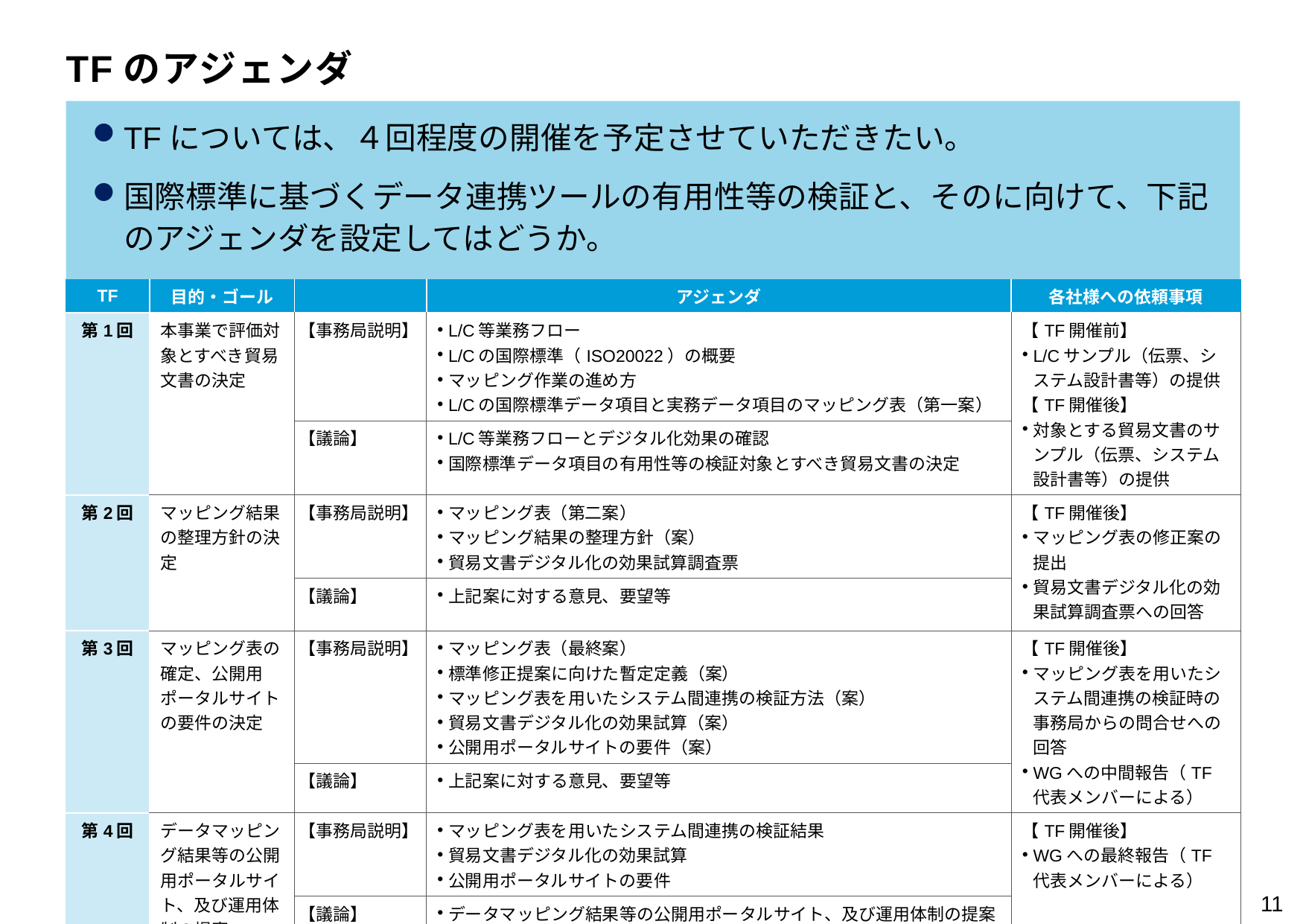

TFのアジェンダ
TFについては、４回程度の開催を予定させていただきたい。
国際標準に基づくデータ連携ツールの有用性等の検証と、そのに向けて、下記のアジェンダを設定してはどうか。
| TF | 目的・ゴール |  | アジェンダ | 各社様への依頼事項 |
| --- | --- | --- | --- | --- |
| 第1回 | 本事業で評価対象とすべき貿易文書の決定 | 【事務局説明】 | L/C等業務フロー L/Cの国際標準（ISO20022）の概要 マッピング作業の進め方 L/Cの国際標準データ項目と実務データ項目のマッピング表（第一案） | 【TF開催前】 L/Cサンプル（伝票、システム設計書等）の提供 【TF開催後】 対象とする貿易文書のサンプル（伝票、システム設計書等）の提供 |
|  |  | 【議論】 | L/C等業務フローとデジタル化効果の確認 国際標準データ項目の有用性等の検証対象とすべき貿易文書の決定 |  |
| 第2回 | マッピング結果の整理方針の決定 | 【事務局説明】 | マッピング表（第二案） マッピング結果の整理方針（案） 貿易文書デジタル化の効果試算調査票 | 【TF開催後】 マッピング表の修正案の提出 貿易文書デジタル化の効果試算調査票への回答 |
|  |  | 【議論】 | 上記案に対する意見、要望等 |  |
| 第3回 | マッピング表の確定、公開用ポータルサイトの要件の決定 | 【事務局説明】 | マッピング表（最終案） 標準修正提案に向けた暫定定義（案） マッピング表を用いたシステム間連携の検証方法（案） 貿易文書デジタル化の効果試算（案） 公開用ポータルサイトの要件（案） | 【TF開催後】 マッピング表を用いたシステム間連携の検証時の事務局からの問合せへの回答 WGへの中間報告（TF代表メンバーによる） |
|  |  | 【議論】 | 上記案に対する意見、要望等 |  |
| 第4回 | データマッピング結果等の公開用ポータルサイト、及び運用体制の提案 | 【事務局説明】 | マッピング表を用いたシステム間連携の検証結果 貿易文書デジタル化の効果試算 公開用ポータルサイトの要件 | 【TF開催後】 WGへの最終報告（TF代表メンバーによる） |
|  |  | 【議論】 | データマッピング結果等の公開用ポータルサイト、及び運用体制の提案 次年度以降の普及・実装支援策の提案（主に技術的観点から） |  |
11